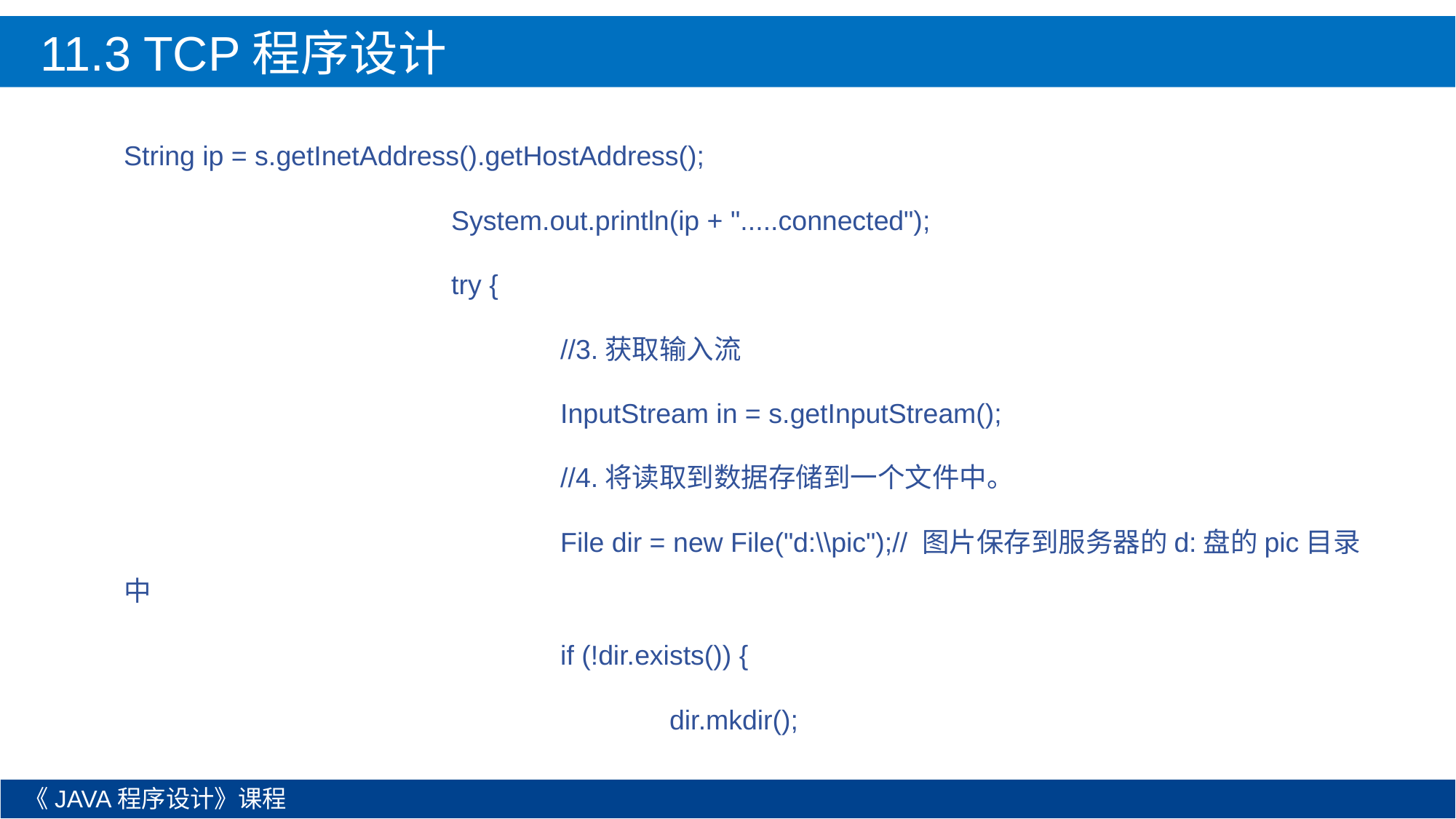

11.3 TCP程序设计
String ip = s.getInetAddress().getHostAddress();
			System.out.println(ip + ".....connected");
			try {
				//3.获取输入流
				InputStream in = s.getInputStream();
				//4.将读取到数据存储到一个文件中。
				File dir = new File("d:\\pic");// 图片保存到服务器的d:盘的pic目录中
				if (!dir.exists()) {
					dir.mkdir();
《JAVA程序设计》课程